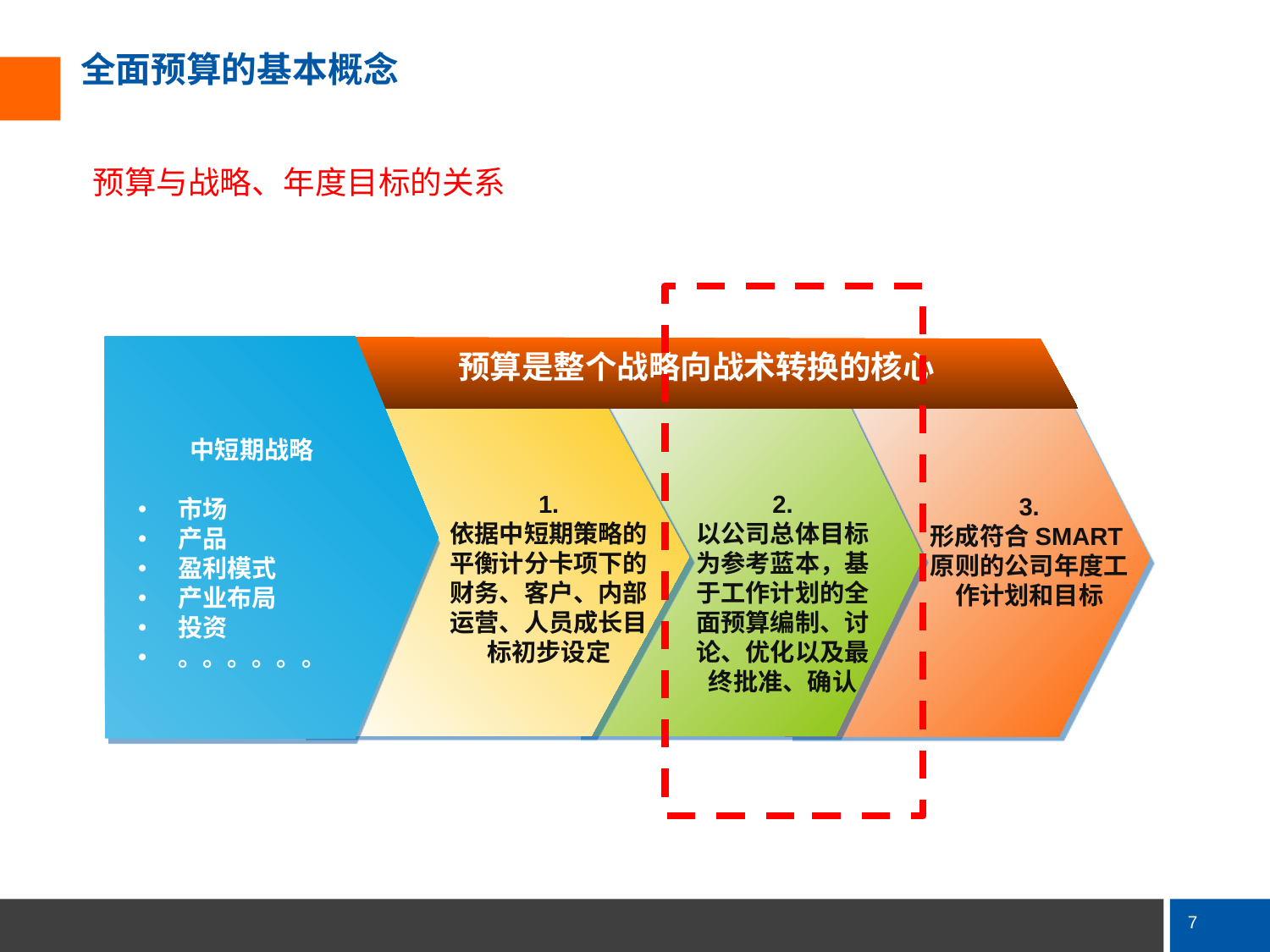

# 全面预算的基本概念
预算与战略、年度目标的关系

预算是整个战略向战术转换的核心

中短期战略

市场
产品
盈利模式
产业布局
投资
。。。。。。

1.
依据中短期策略的平衡计分卡项下的财务、客户、内部运营、人员成长目标初步设定
2.
以公司总体目标为参考蓝本，基于工作计划的全面预算编制、讨论、优化以及最终批准、确认
3.
形成符合SMART原则的公司年度工作计划和目标